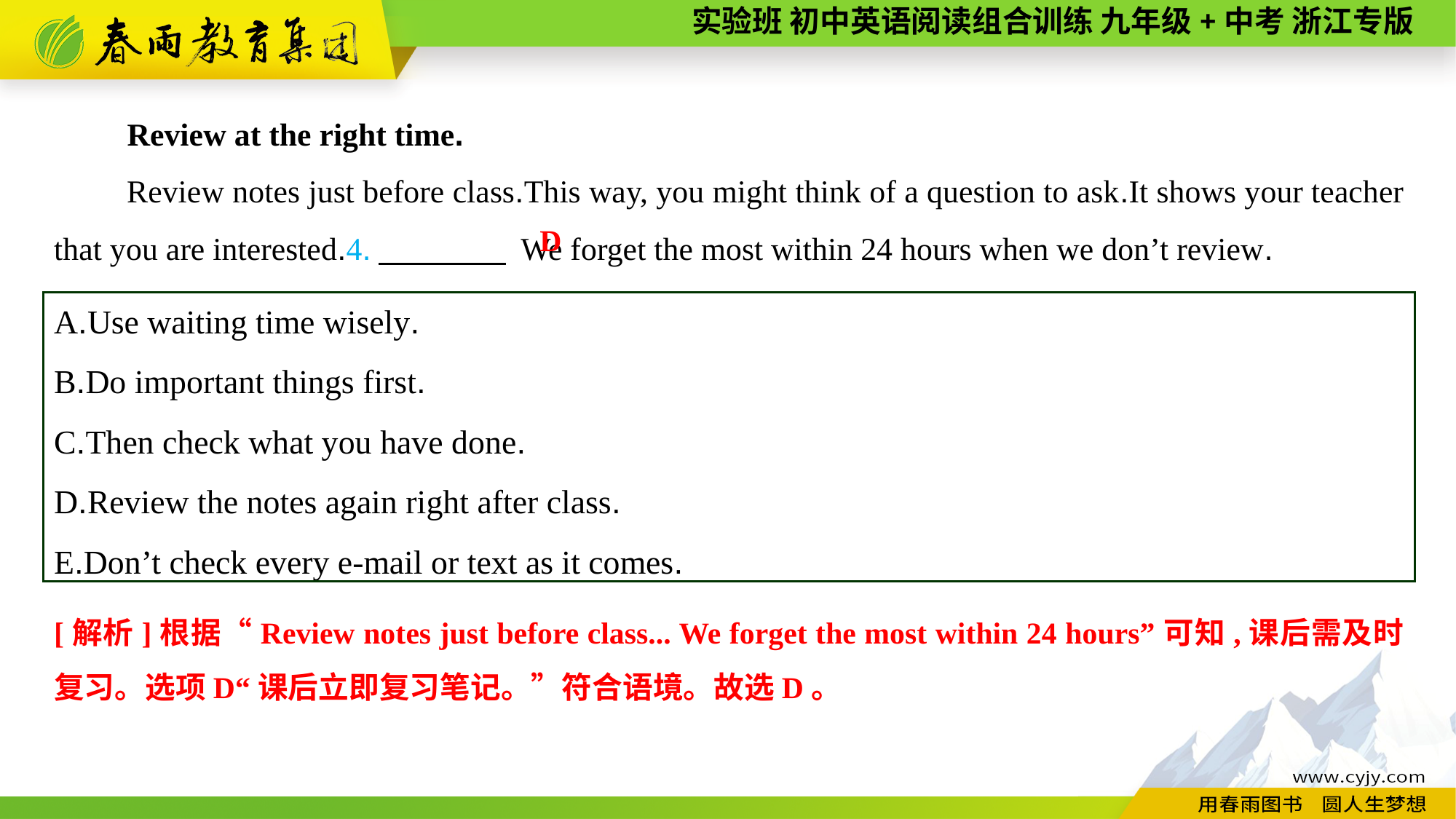

Review at the right time.
Review notes just before class.This way, you might think of a question to ask.It shows your teacher that you are interested.4.　　　　 We forget the most within 24 hours when we don’t review.
 D
A.Use waiting time wisely.
B.Do important things first.
C.Then check what you have done.
D.Review the notes again right after class.
E.Don’t check every e-mail or text as it comes.

[解析]根据“Review notes just before class... We forget the most within 24 hours”可知,课后需及时复习。选项D“课后立即复习笔记。”符合语境。故选D。